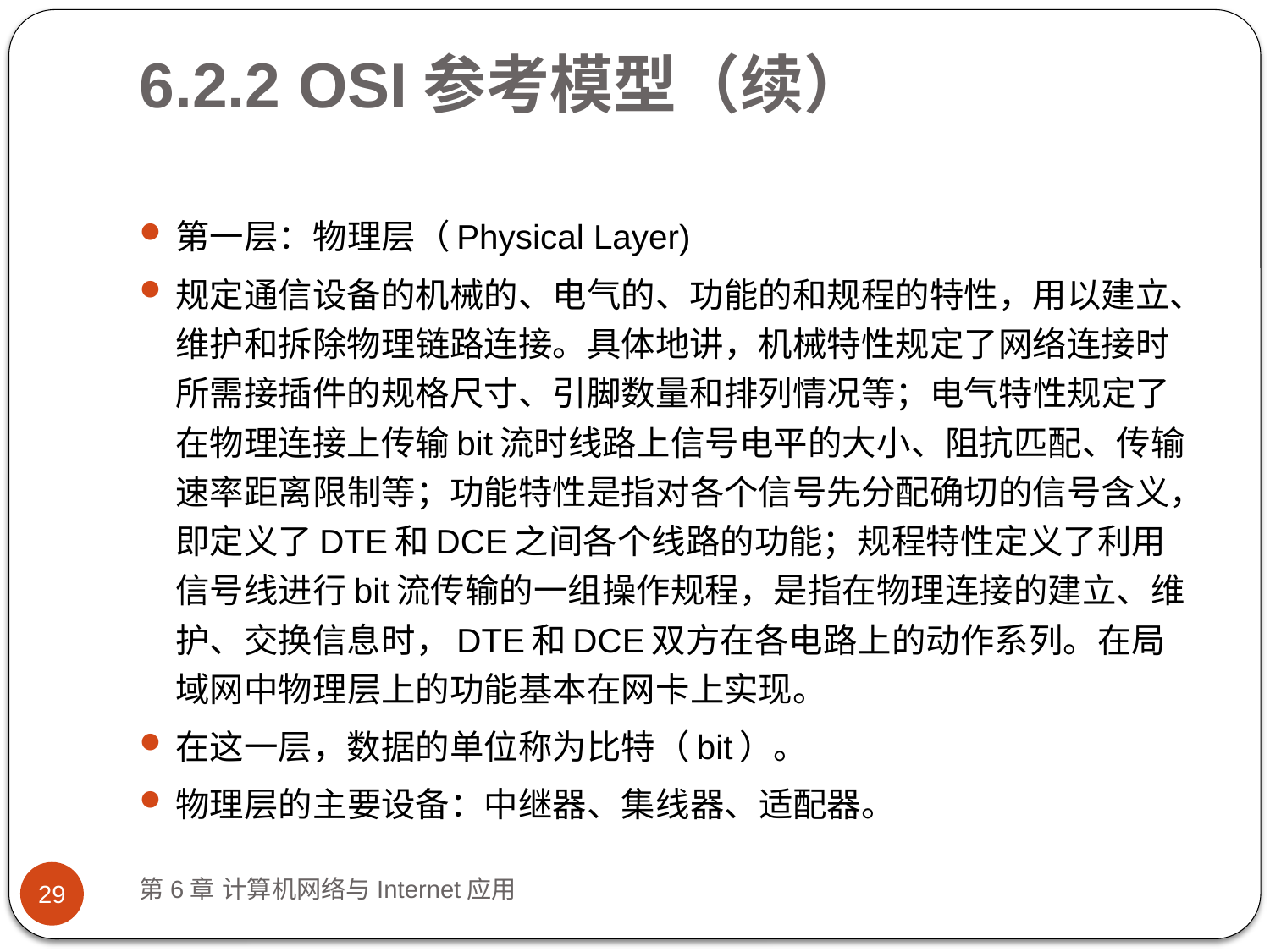

# 6.2.2 OSI参考模型（续）
第一层：物理层（Physical Layer)
规定通信设备的机械的、电气的、功能的和规程的特性，用以建立、维护和拆除物理链路连接。具体地讲，机械特性规定了网络连接时所需接插件的规格尺寸、引脚数量和排列情况等；电气特性规定了在物理连接上传输bit流时线路上信号电平的大小、阻抗匹配、传输速率距离限制等；功能特性是指对各个信号先分配确切的信号含义，即定义了DTE和DCE之间各个线路的功能；规程特性定义了利用信号线进行bit流传输的一组操作规程，是指在物理连接的建立、维护、交换信息时，DTE和DCE双方在各电路上的动作系列。在局域网中物理层上的功能基本在网卡上实现。
在这一层，数据的单位称为比特（bit）。
物理层的主要设备：中继器、集线器、适配器。

第6章 计算机网络与Internet应用
29